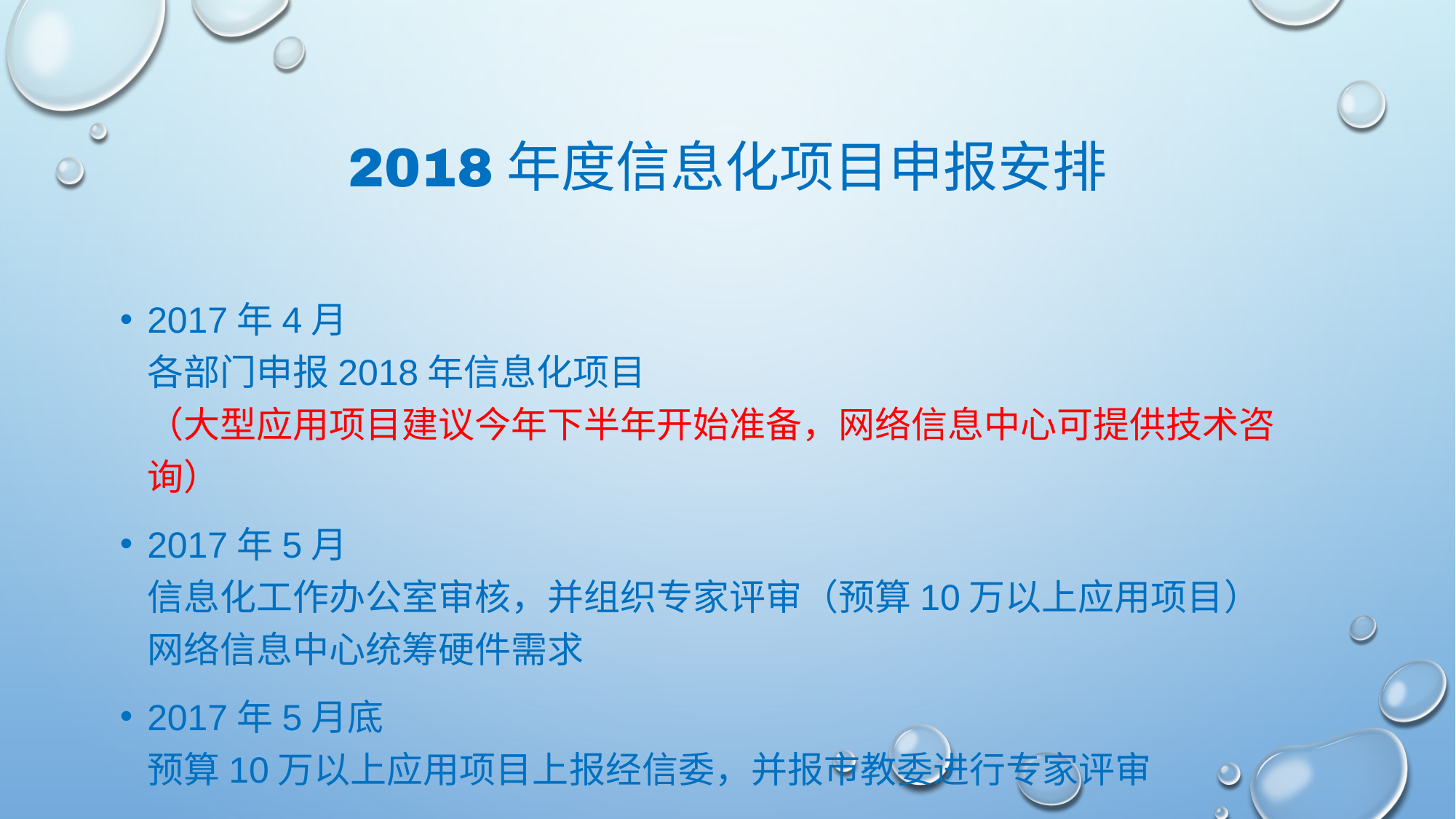

# 2018年度信息化项目申报安排
2017年4月
各部门申报2018年信息化项目
（大型应用项目建议今年下半年开始准备，网络信息中心可提供技术咨询）
2017年5月
信息化工作办公室审核，并组织专家评审（预算10万以上应用项目）
网络信息中心统筹硬件需求
2017年5月底
预算10万以上应用项目上报经信委，并报市教委进行专家评审